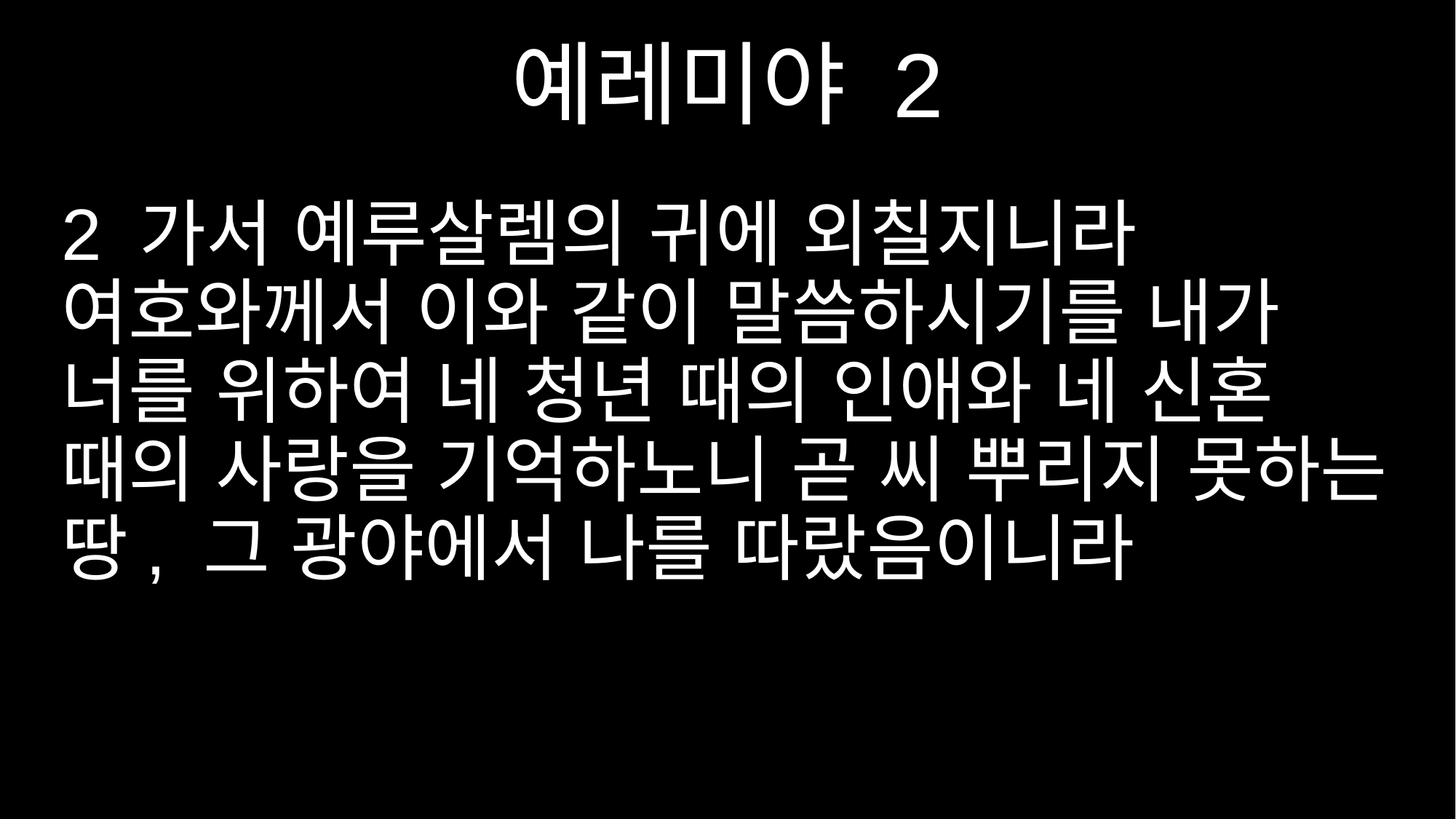

예레미야 2
2 가서 예루살렘의 귀에 외칠지니라 여호와께서 이와 같이 말씀하시기를 내가 너를 위하여 네 청년 때의 인애와 네 신혼 때의 사랑을 기억하노니 곧 씨 뿌리지 못하는 땅, 그 광야에서 나를 따랐음이니라